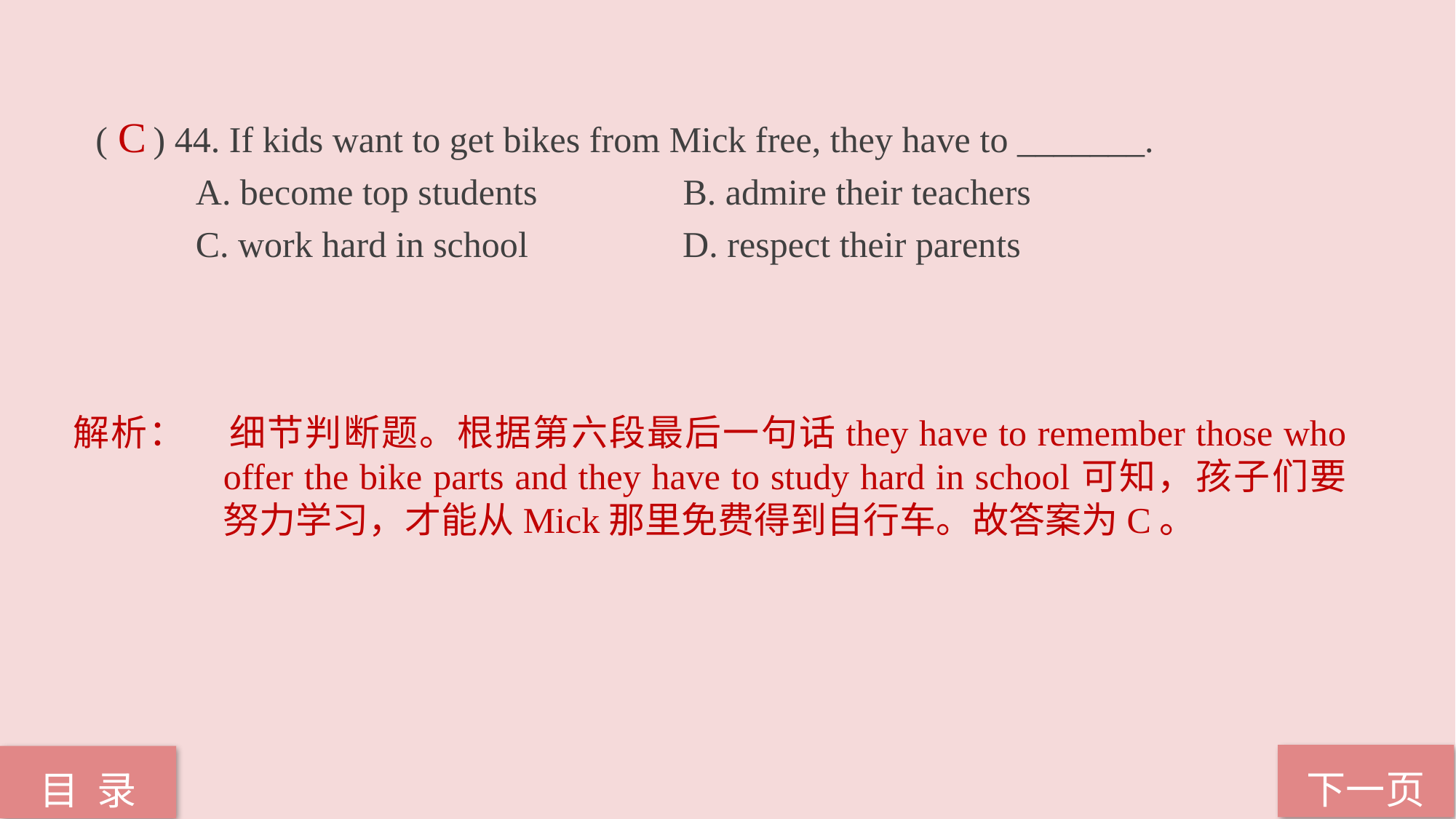

(     ) 44. If kids want to get bikes from Mick free, they have to _______.
           A. become top students                B. admire their teachers
           C. work hard in school                 D. respect their parents
C
解析：	细节判断题。根据第六段最后一句话they have to remember those who offer the bike parts and they have to study hard in school可知，孩子们要努力学习，才能从Mick那里免费得到自行车。故答案为C。